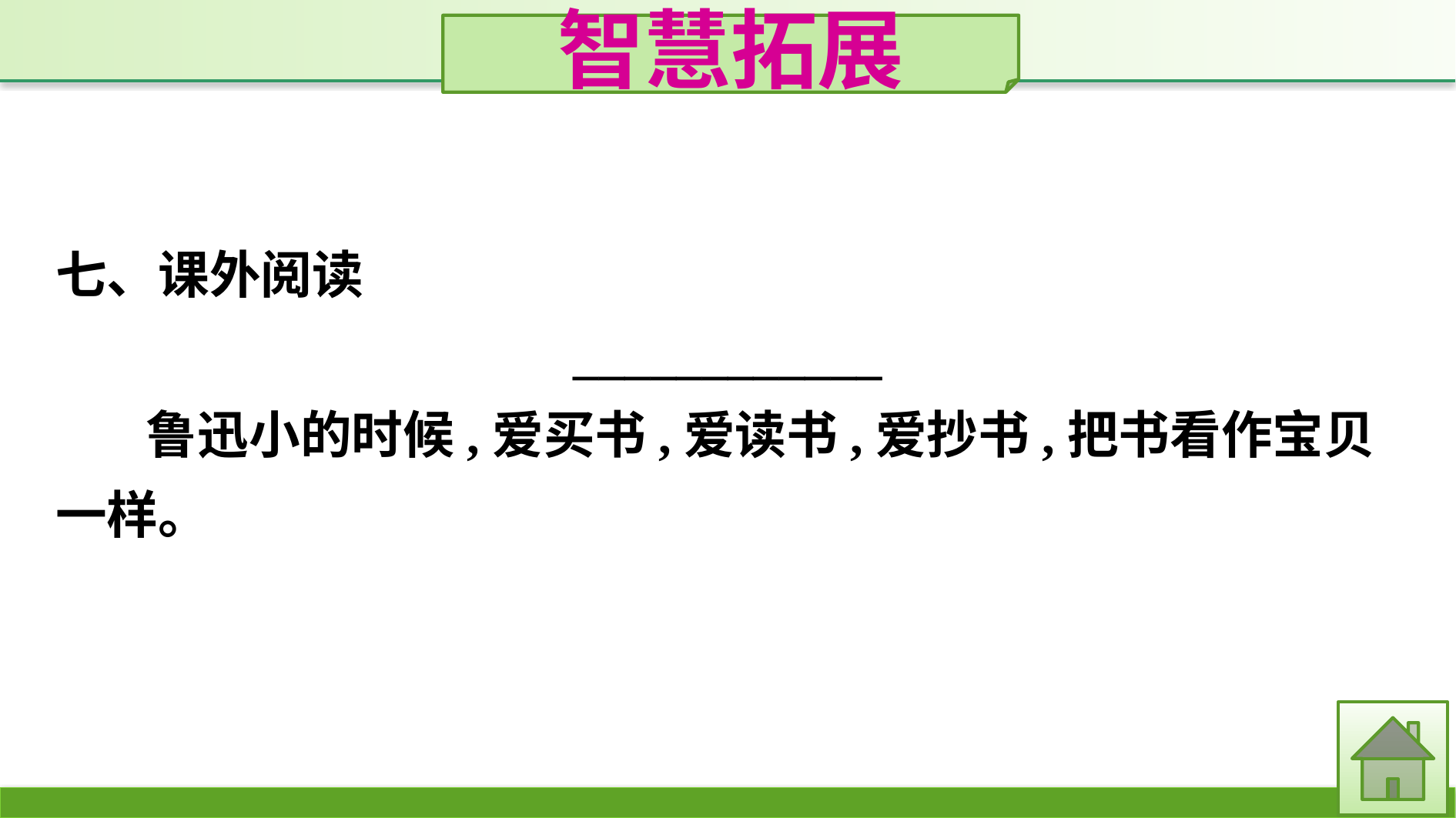

智慧拓展
七、课外阅读
____________
鲁迅小的时候,爱买书,爱读书,爱抄书,把书看作宝贝一样。